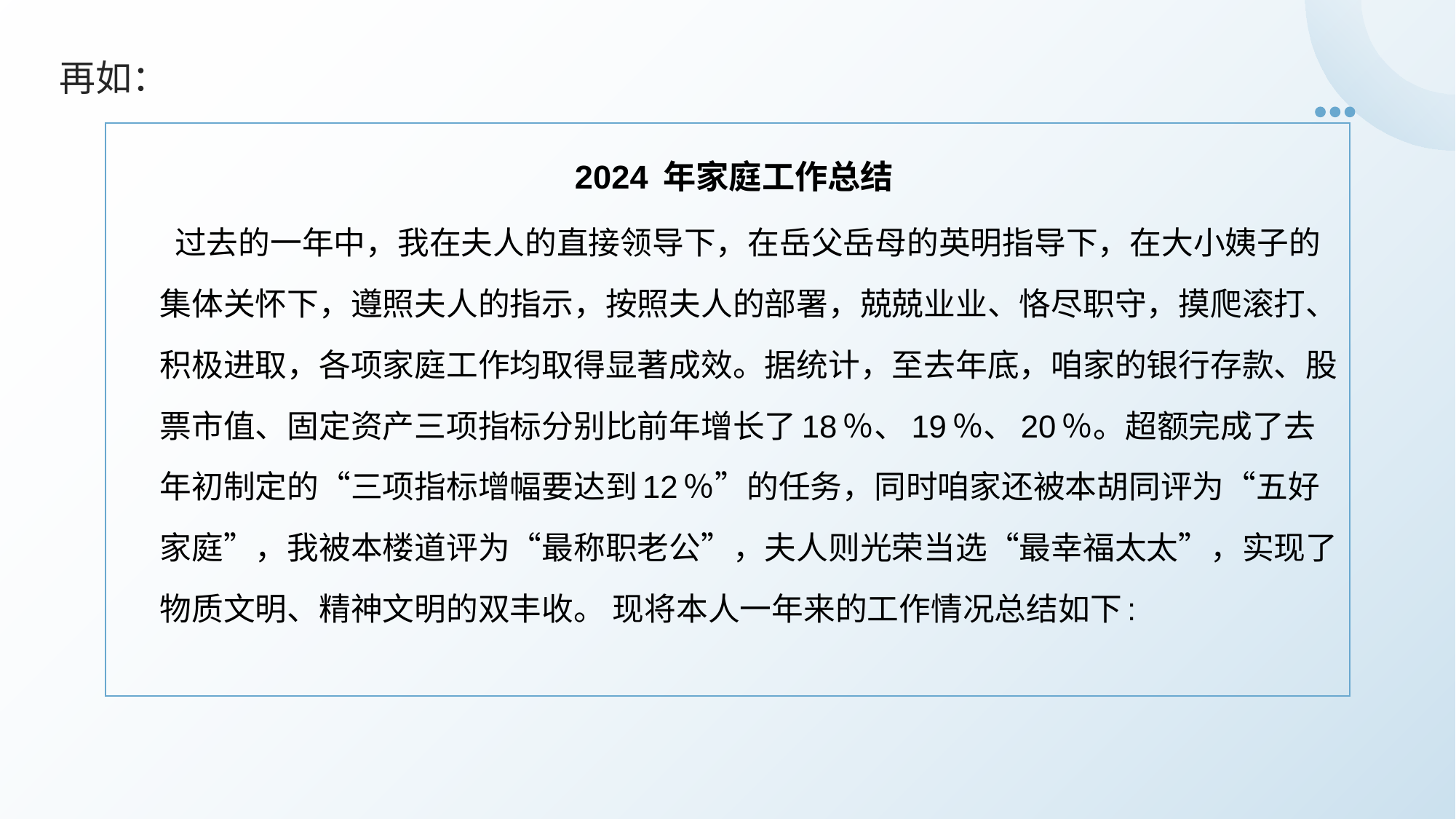

再如：
2024 年家庭工作总结
      过去的一年中，我在夫人的直接领导下，在岳父岳母的英明指导下，在大小姨子的集体关怀下，遵照夫人的指示，按照夫人的部署，兢兢业业、恪尽职守，摸爬滚打、积极进取，各项家庭工作均取得显著成效。据统计，至去年底，咱家的银行存款、股票市值、固定资产三项指标分别比前年增长了18％、19％、20％。超额完成了去年初制定的“三项指标增幅要达到12％”的任务，同时咱家还被本胡同评为“五好家庭”，我被本楼道评为“最称职老公”，夫人则光荣当选“最幸福太太”，实现了物质文明、精神文明的双丰收。 现将本人一年来的工作情况总结如下: